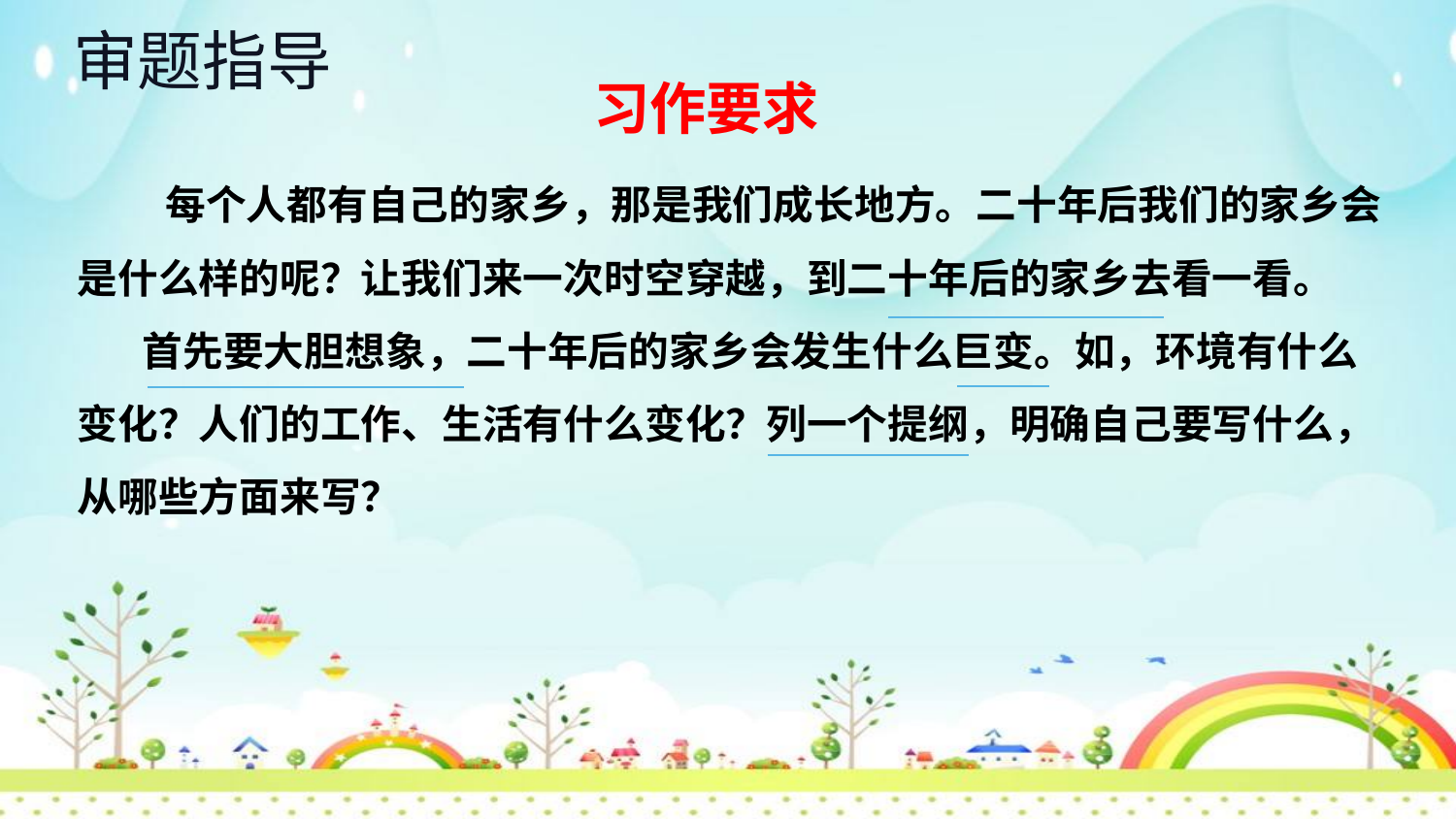

审题指导
习作要求
       每个人都有自己的家乡，那是我们成长地方。二十年后我们的家乡会是什么样的呢？让我们来一次时空穿越，到二十年后的家乡去看一看。
      首先要大胆想象，二十年后的家乡会发生什么巨变。如，环境有什么变化？人们的工作、生活有什么变化？列一个提纲，明确自己要写什么，从哪些方面来写？